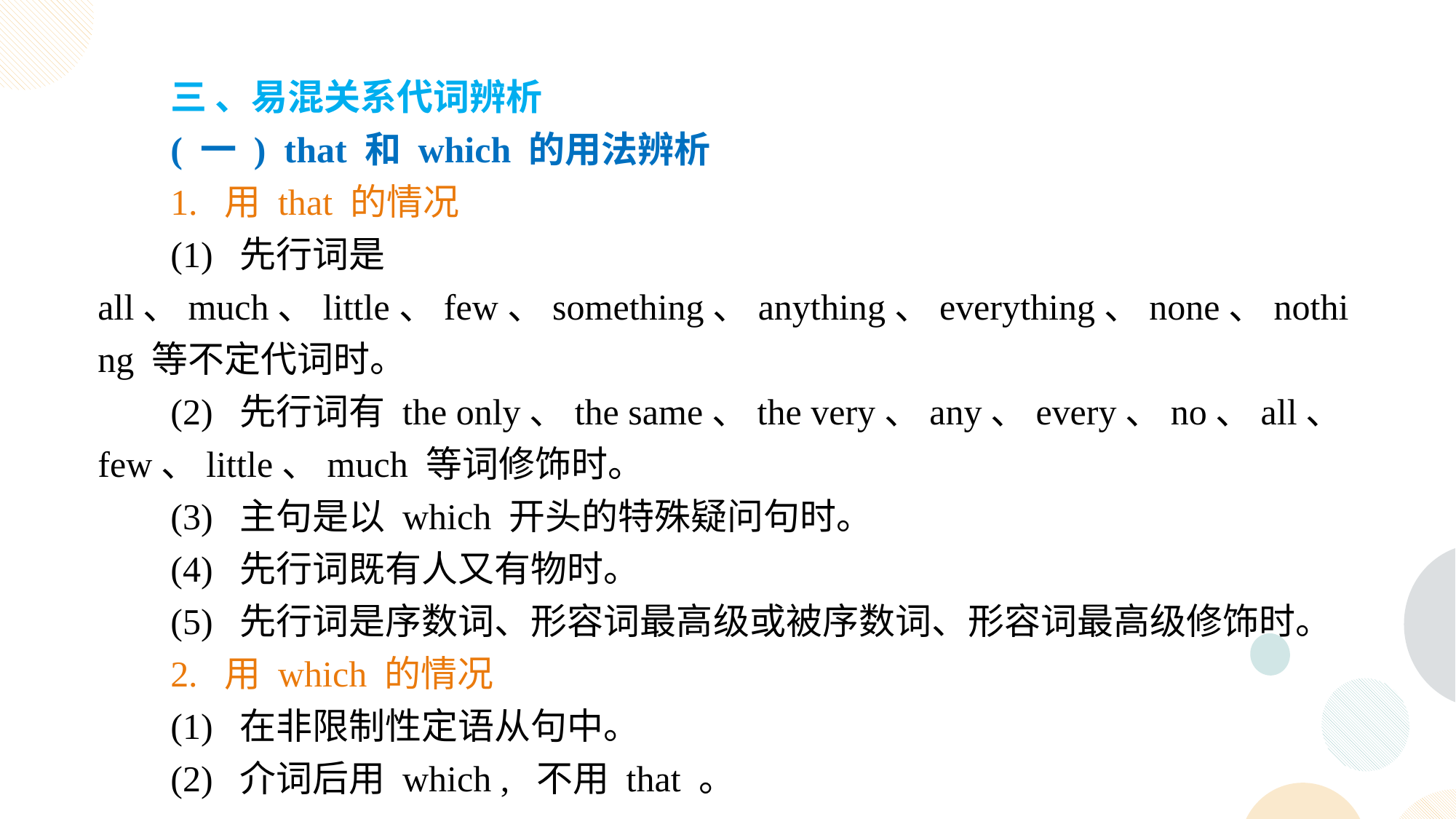

三 、易混关系代词辨析
( 一 )  that 和 which 的用法辨析
1.  用 that 的情况
(1)  先行词是 all、much、little、few、something、anything、everything、none、nothing 等不定代词时。
(2)  先行词有 the only、the same、the very、any、every、no、all、few、little、much 等词修饰时。
(3)  主句是以 which 开头的特殊疑问句时。
(4)  先行词既有人又有物时。
(5)  先行词是序数词、形容词最高级或被序数词、形容词最高级修饰时。
2.  用 which 的情况
(1)  在非限制性定语从句中。
(2)  介词后用 which ,  不用 that 。